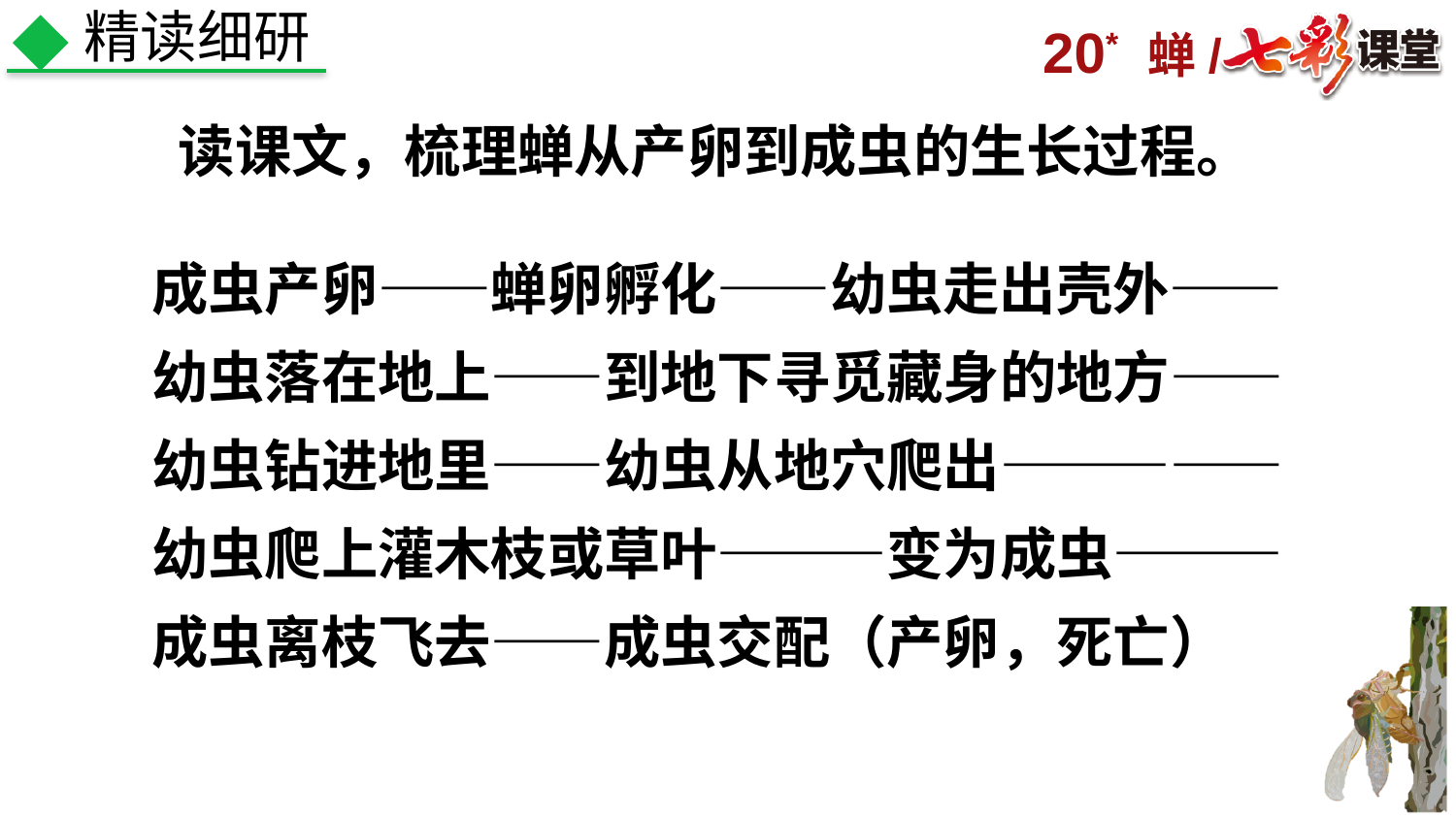

精读细研

读课文，梳理蝉从产卵到成虫的生长过程。
成虫产卵——蝉卵孵化——幼虫走出壳外——幼虫落在地上——到地下寻觅藏身的地方——幼虫钻进地里——幼虫从地穴爬出—————
幼虫爬上灌木枝或草叶———变为成虫———
成虫离枝飞去——成虫交配（产卵，死亡）